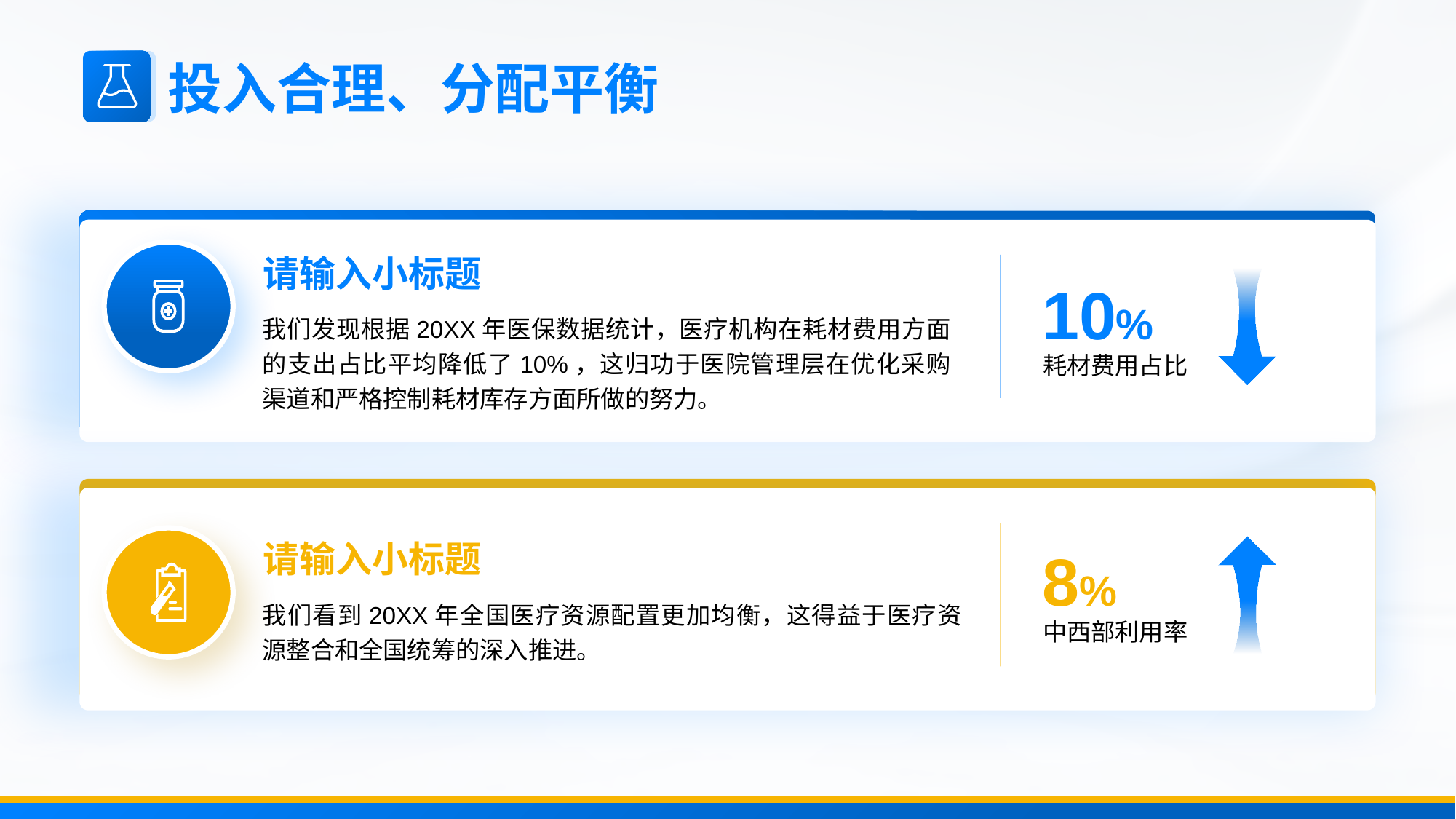

投入合理、分配平衡

请输入小标题
我们发现根据20XX年医保数据统计，医疗机构在耗材费用方面的支出占比平均降低了10%，这归功于医院管理层在优化采购渠道和严格控制耗材库存方面所做的努力。

10%
耗材费用占比

请输入小标题
我们看到20XX年全国医疗资源配置更加均衡，这得益于医疗资源整合和全国统筹的深入推进。

8%
中西部利用率